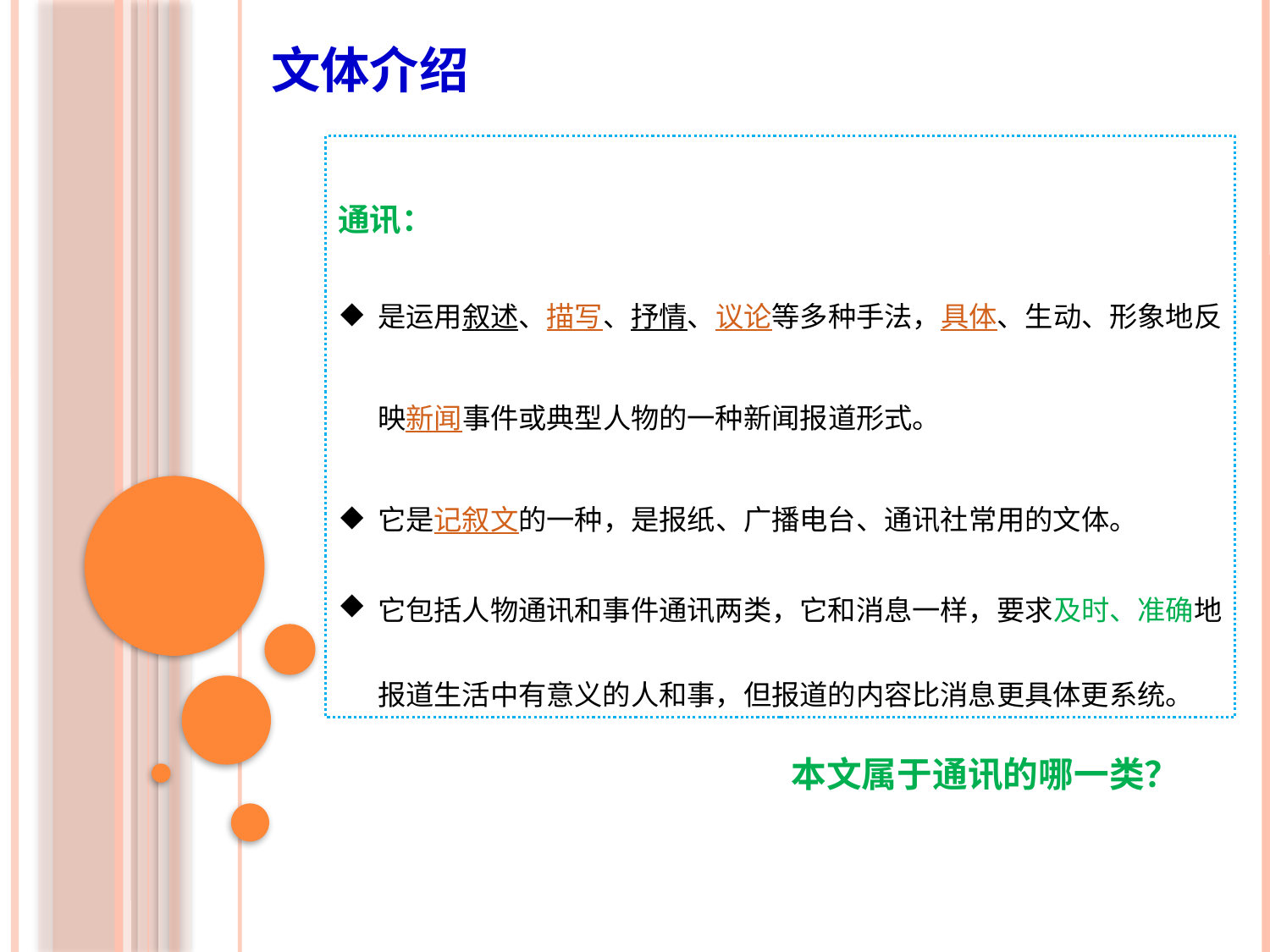

文体介绍
通讯：
是运用叙述、描写、抒情、议论等多种手法，具体、生动、形象地反映新闻事件或典型人物的一种新闻报道形式。
它是记叙文的一种，是报纸、广播电台、通讯社常用的文体。
它包括人物通讯和事件通讯两类，它和消息一样，要求及时、准确地报道生活中有意义的人和事，但报道的内容比消息更具体更系统。
本文属于通讯的哪一类？